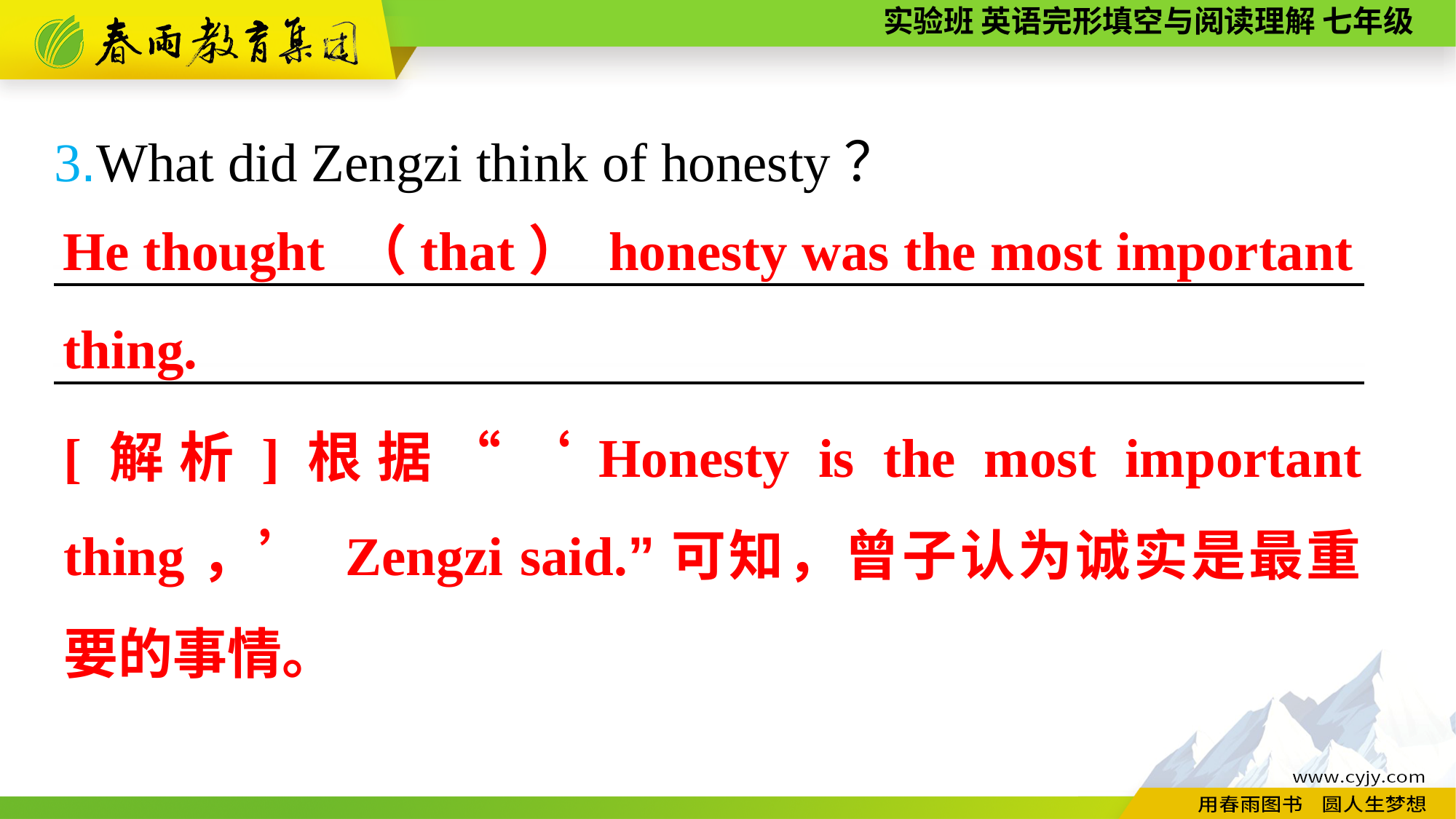

3.What did Zengzi think of honesty？
————————————————————————
————————————————————————
He thought （that） honesty was the most important thing.
[解析]根据“‘Honesty is the most important thing，’ Zengzi said.”可知，曾子认为诚实是最重要的事情。